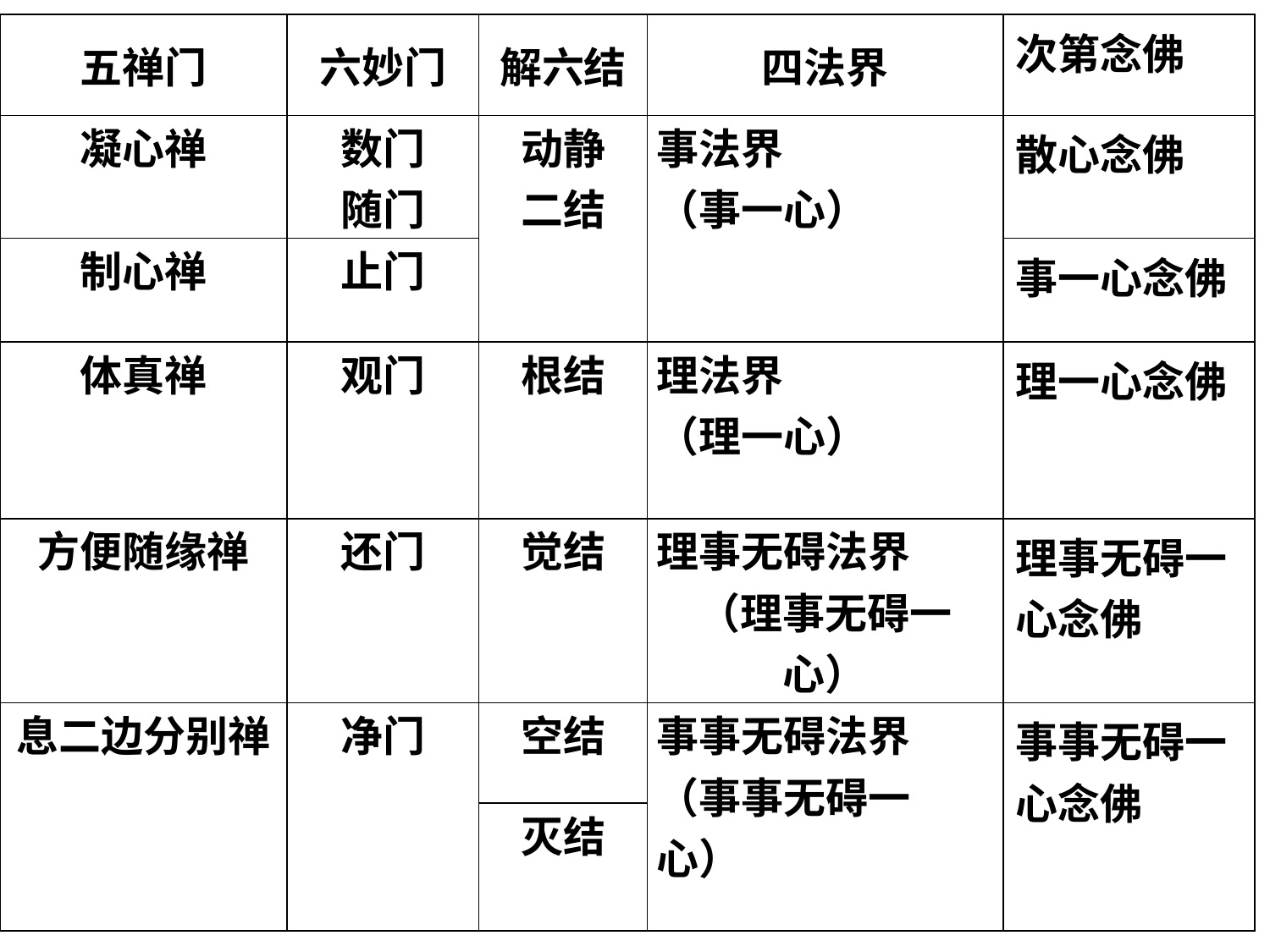

| 五禅门 | 六妙门 | 解六结 | 四法界 | 次第念佛 |
| --- | --- | --- | --- | --- |
| 凝心禅 | 数门 随门 | 动静 二结 | 事法界 （事一心） | 散心念佛 |
| 制心禅 | 止门 |  |  | 事一心念佛 |
| 体真禅 | 观门 | 根结 | 理法界 （理一心） | 理一心念佛 |
| 方便随缘禅 | 还门 | 觉结 | 理事无碍法界 （理事无碍一心） | 理事无碍一心念佛 |
| 息二边分别禅 | 净门 | 空结 | 事事无碍法界 （事事无碍一心） | 事事无碍一心念佛 |
|  |  | 灭结 |  |  |